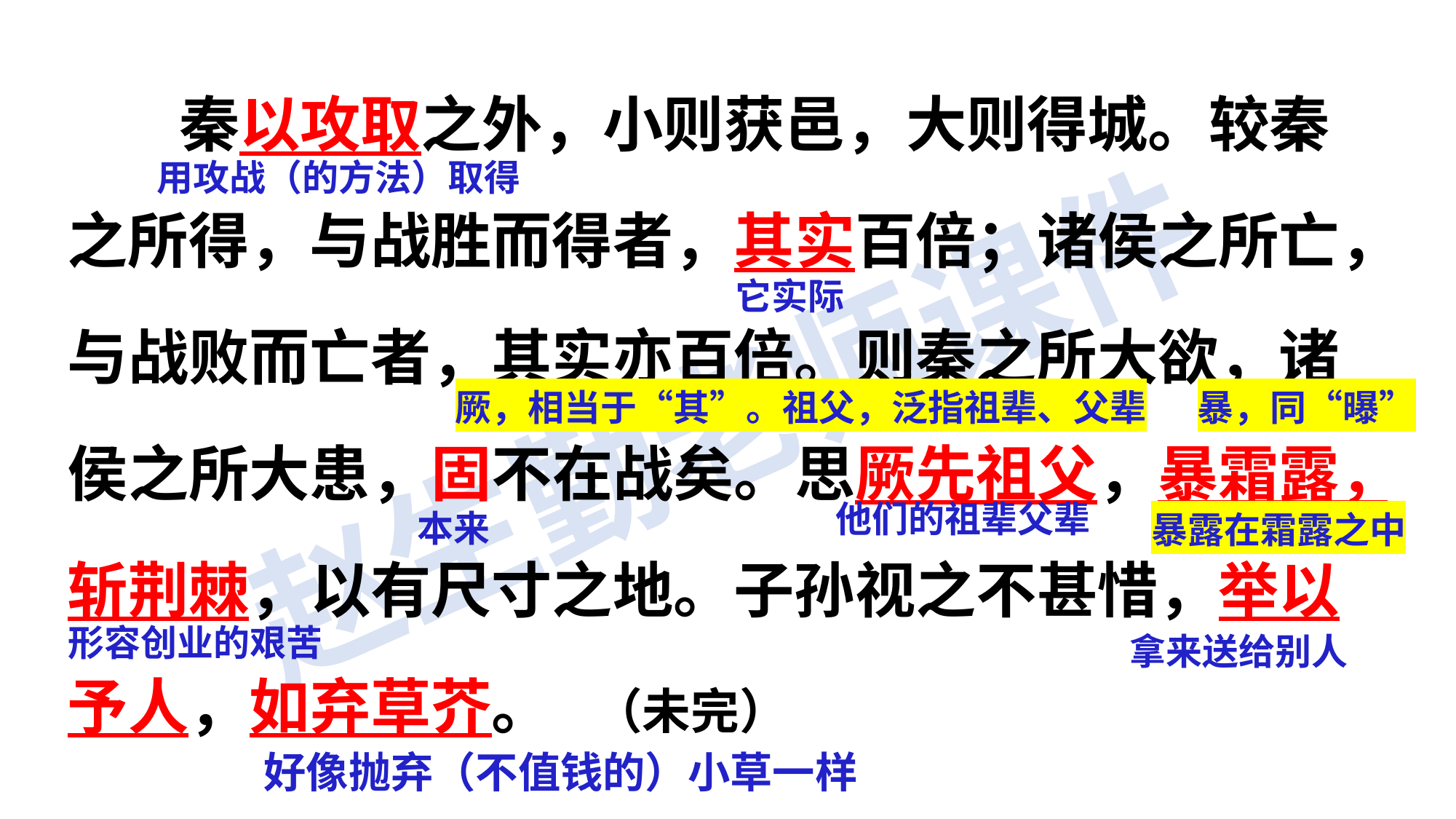

秦以攻取之外，小则获邑，大则得城。较秦之所得，与战胜而得者，其实百倍；诸侯之所亡，与战败而亡者，其实亦百倍。则秦之所大欲，诸侯之所大患，固不在战矣。思厥先祖父，暴霜露，斩荆棘，以有尺寸之地。子孙视之不甚惜，举以予人，如弃草芥。   （未完）
用攻战（的方法）取得
它实际
厥，相当于“其”。祖父，泛指祖辈、父辈
暴，同“曝”
他们的祖辈父辈
本来
暴露在霜露之中
形容创业的艰苦
拿来送给别人
好像抛弃（不值钱的）小草一样